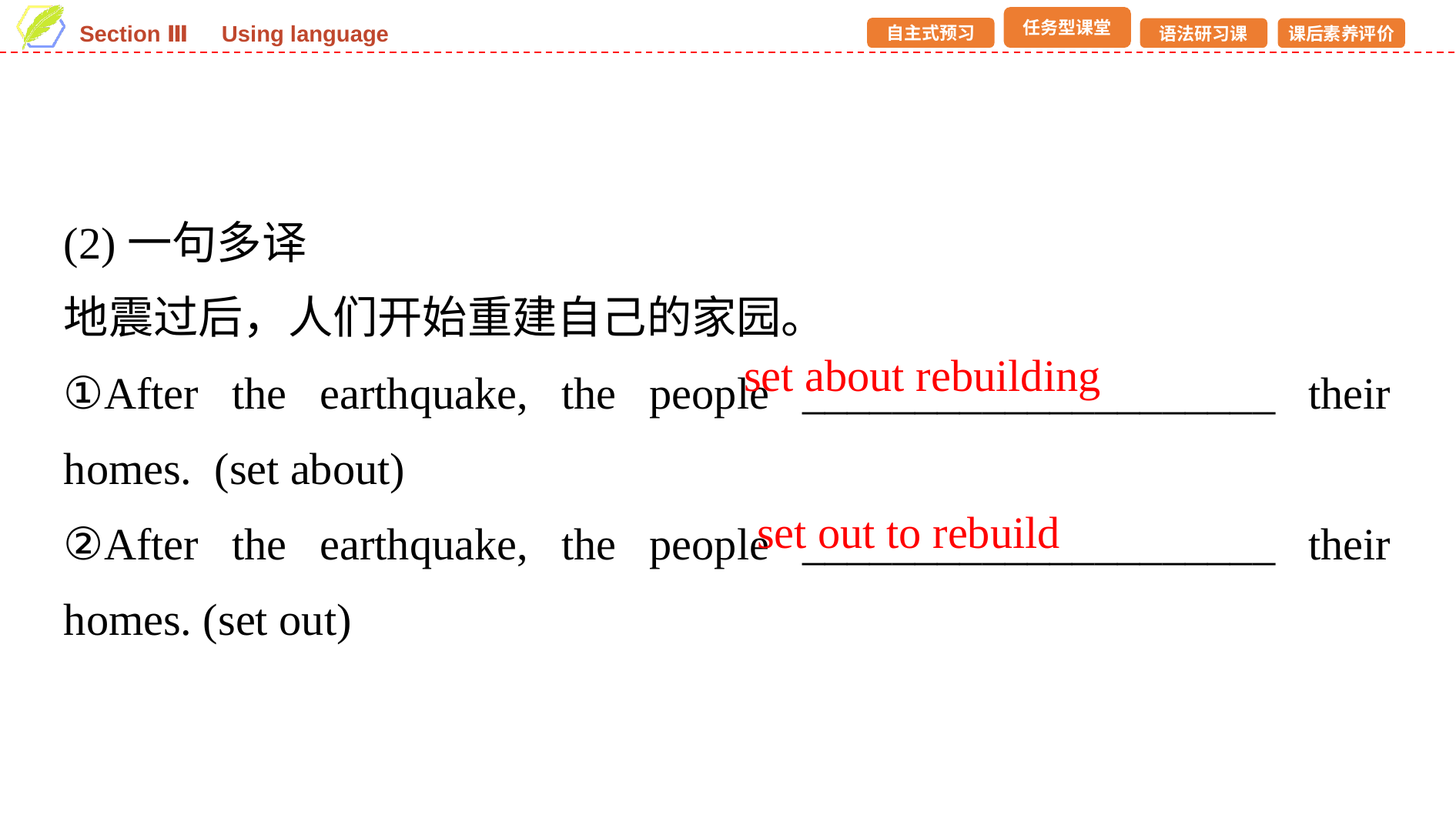

(2)一句多译
地震过后，人们开始重建自己的家园。
①After the earthquake, the people _____________________ their homes.  (set about)
②After the earthquake, the people _____________________ their homes. (set out)
set about rebuilding
set out to rebuild